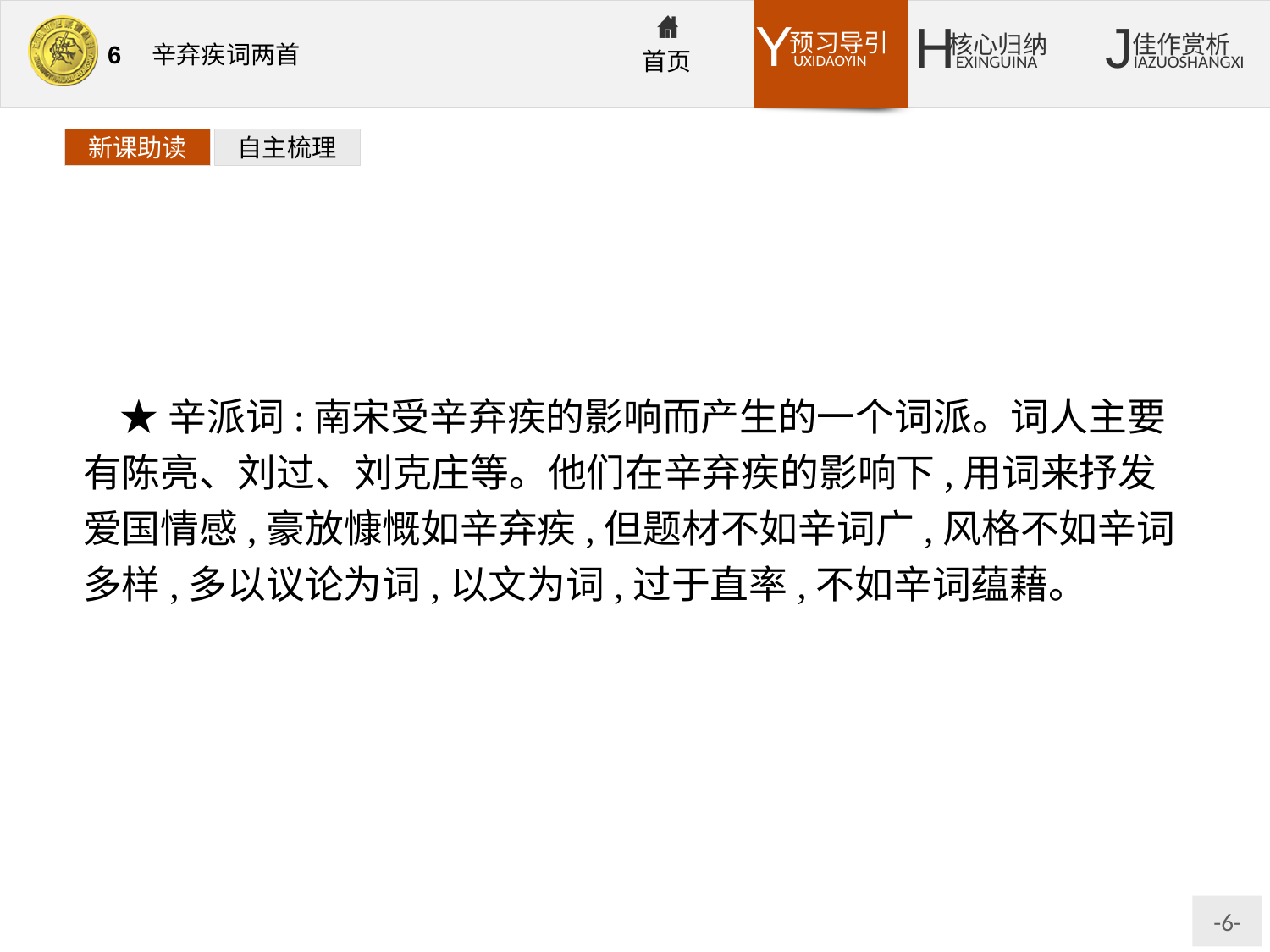

新课助读
自主梳理
★辛派词:南宋受辛弃疾的影响而产生的一个词派。词人主要有陈亮、刘过、刘克庄等。他们在辛弃疾的影响下,用词来抒发爱国情感,豪放慷慨如辛弃疾,但题材不如辛词广,风格不如辛词多样,多以议论为词,以文为词,过于直率,不如辛词蕴藉。